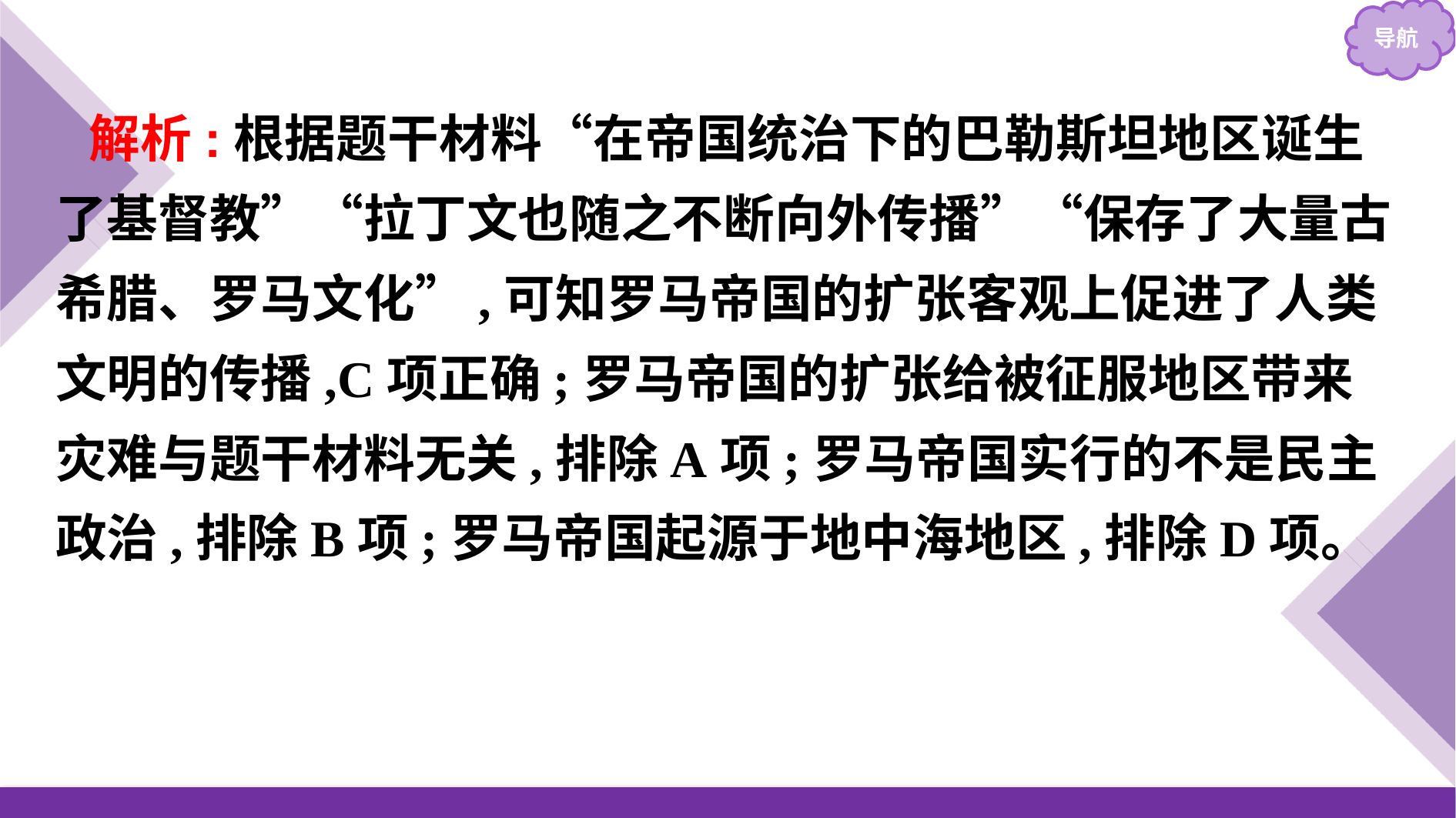

解析:根据题干材料“在帝国统治下的巴勒斯坦地区诞生了基督教”“拉丁文也随之不断向外传播”“保存了大量古希腊、罗马文化”,可知罗马帝国的扩张客观上促进了人类文明的传播,C项正确;罗马帝国的扩张给被征服地区带来灾难与题干材料无关,排除A项;罗马帝国实行的不是民主政治,排除B项;罗马帝国起源于地中海地区,排除D项。